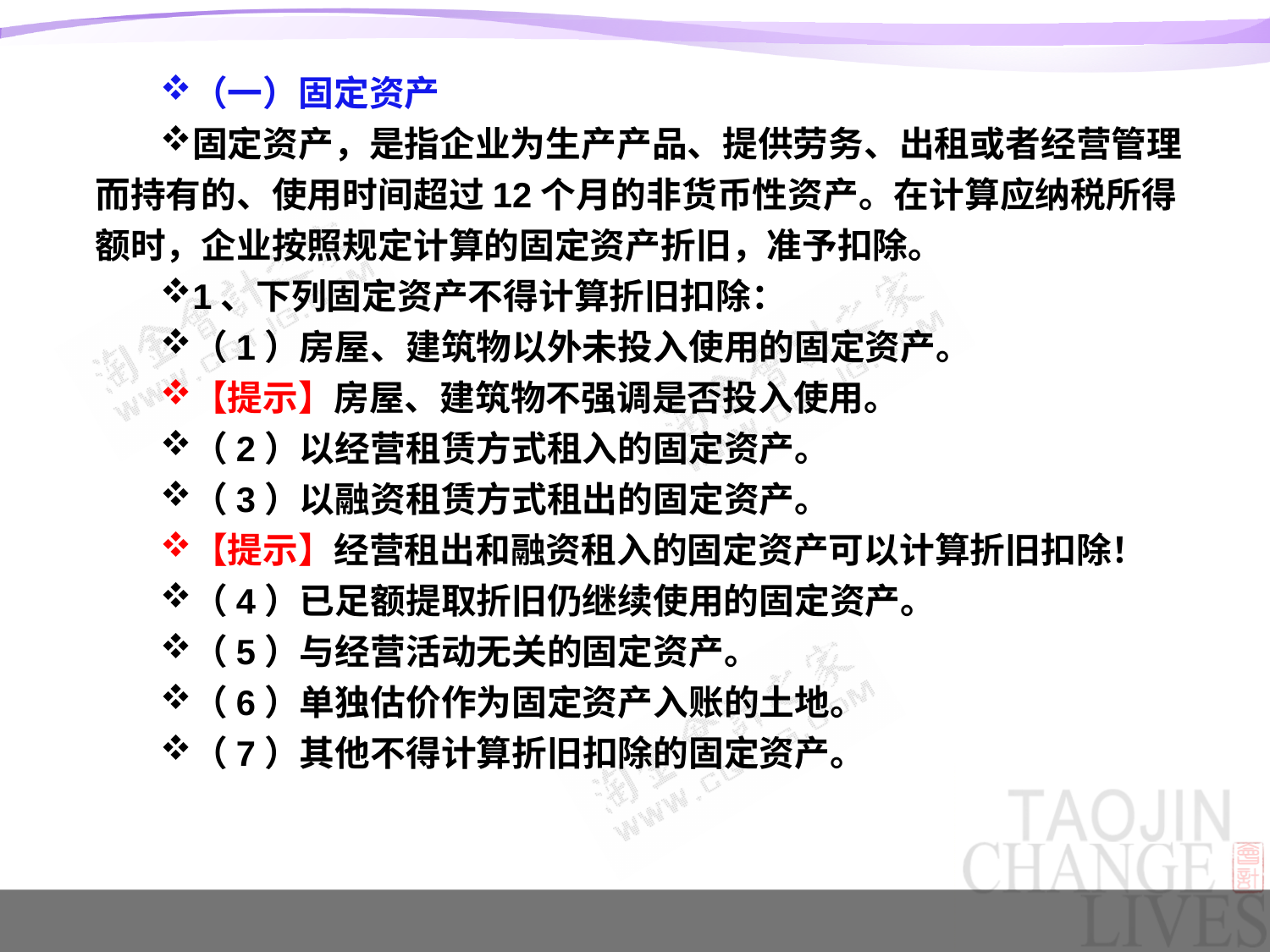

（一）固定资产
固定资产，是指企业为生产产品、提供劳务、出租或者经营管理而持有的、使用时间超过12个月的非货币性资产。在计算应纳税所得额时，企业按照规定计算的固定资产折旧，准予扣除。
1、下列固定资产不得计算折旧扣除：
（1）房屋、建筑物以外未投入使用的固定资产。
【提示】房屋、建筑物不强调是否投入使用。
（2）以经营租赁方式租入的固定资产。
（3）以融资租赁方式租出的固定资产。
【提示】经营租出和融资租入的固定资产可以计算折旧扣除！
（4）已足额提取折旧仍继续使用的固定资产。
（5）与经营活动无关的固定资产。
（6）单独估价作为固定资产入账的土地。
（7）其他不得计算折旧扣除的固定资产。